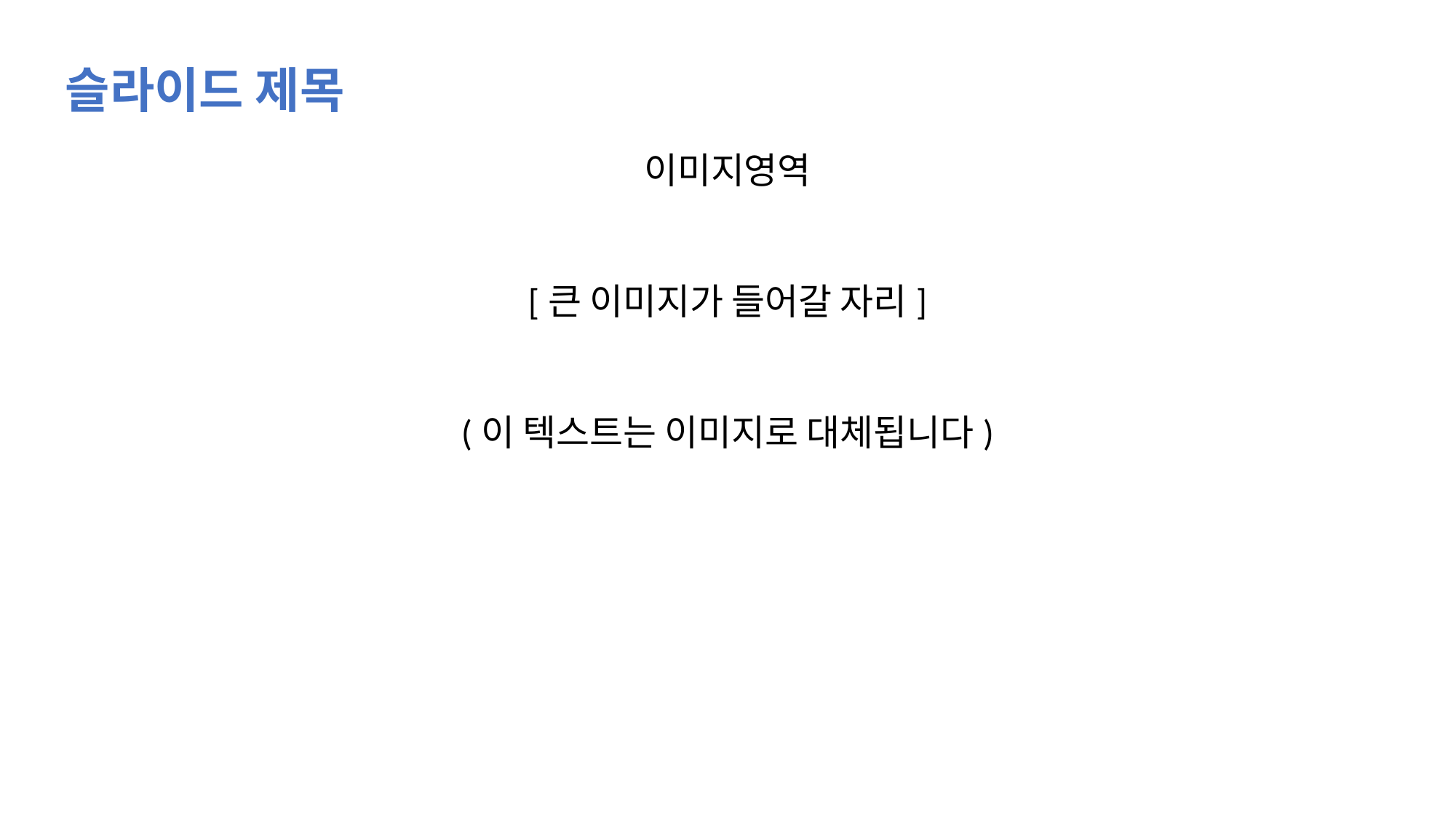

슬라이드 제목
이미지영역
[큰 이미지가 들어갈 자리]
(이 텍스트는 이미지로 대체됩니다)